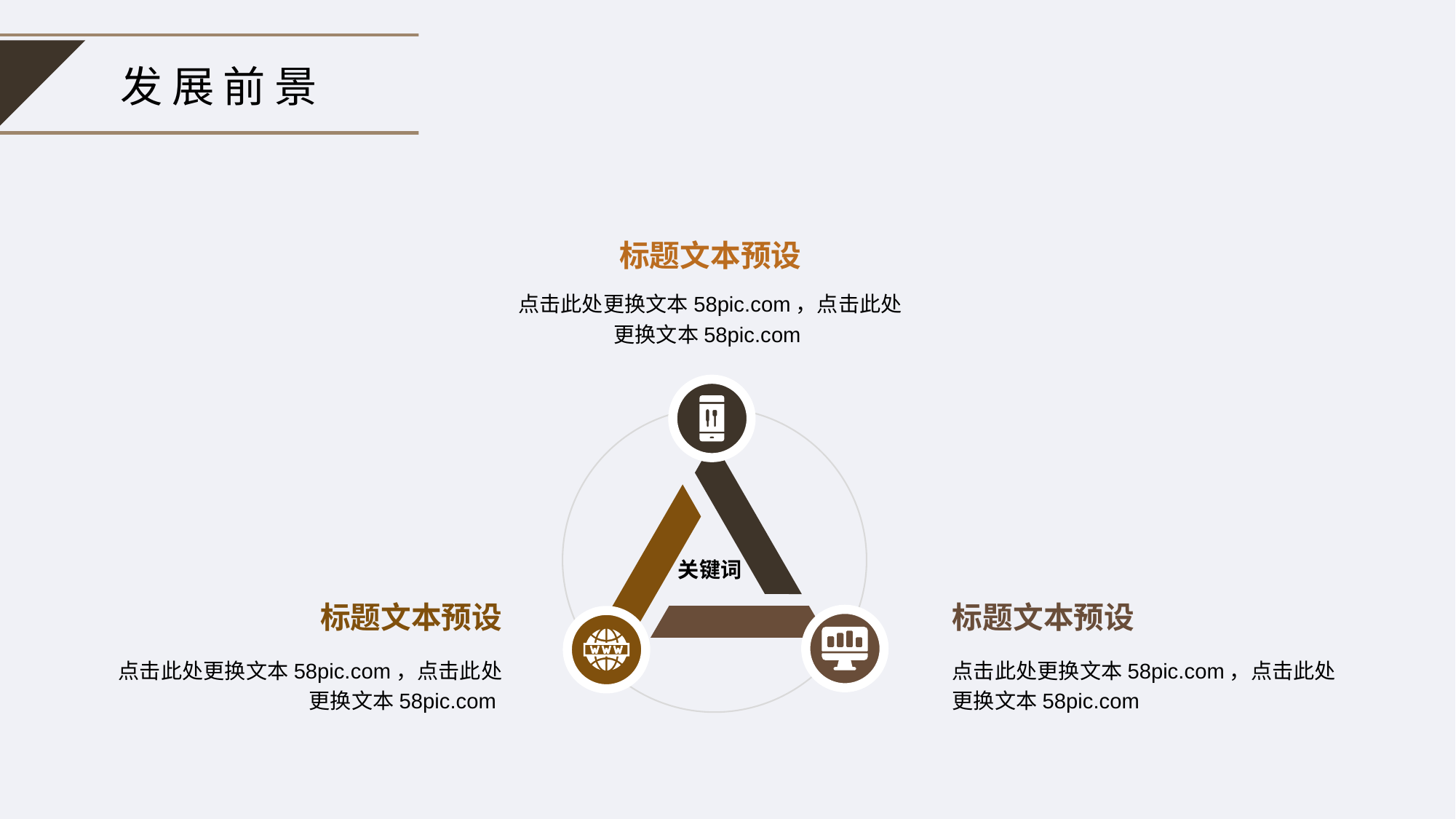

发展前景

标题文本预设
点击此处更换文本58pic.com，点击此处更换文本58pic.com

关键词
标题文本预设
点击此处更换文本58pic.com，点击此处更换文本58pic.com
标题文本预设
点击此处更换文本58pic.com，点击此处更换文本58pic.com